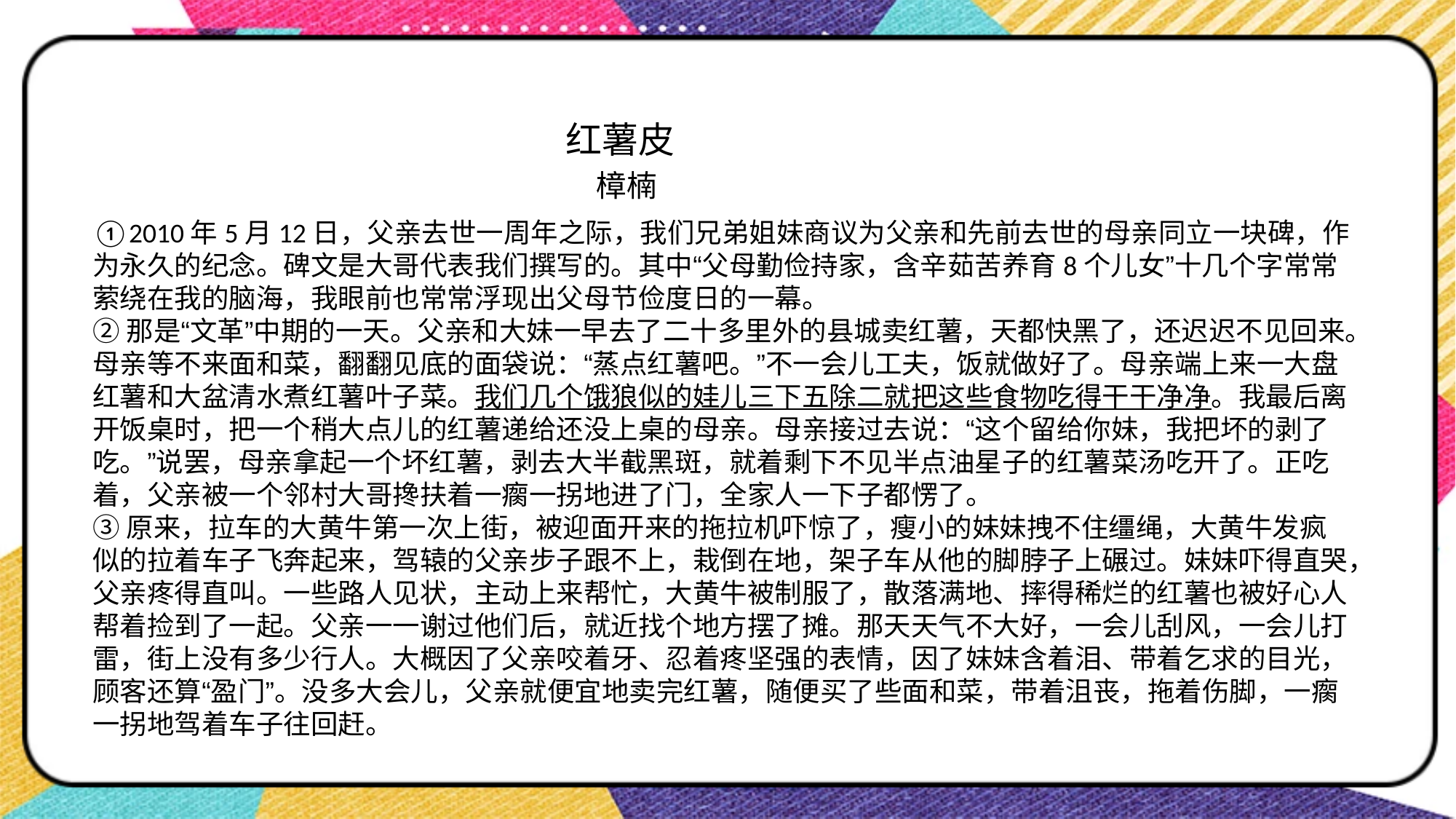

红薯皮
   樟楠
①2010年5月12日，父亲去世一周年之际，我们兄弟姐妹商议为父亲和先前去世的母亲同立一块碑，作为永久的纪念。碑文是大哥代表我们撰写的。其中“父母勤俭持家，含辛茹苦养育8个儿女”十几个字常常萦绕在我的脑海，我眼前也常常浮现出父母节俭度日的一幕。
②那是“文革”中期的一天。父亲和大妹一早去了二十多里外的县城卖红薯，天都快黑了，还迟迟不见回来。母亲等不来面和菜，翻翻见底的面袋说：“蒸点红薯吧。”不一会儿工夫，饭就做好了。母亲端上来一大盘红薯和大盆清水煮红薯叶子菜。我们几个饿狼似的娃儿三下五除二就把这些食物吃得干干净净。我最后离开饭桌时，把一个稍大点儿的红薯递给还没上桌的母亲。母亲接过去说：“这个留给你妹，我把坏的剥了吃。”说罢，母亲拿起一个坏红薯，剥去大半截黑斑，就着剩下不见半点油星子的红薯菜汤吃开了。正吃着，父亲被一个邻村大哥搀扶着一瘸一拐地进了门，全家人一下子都愣了。
③原来，拉车的大黄牛第一次上街，被迎面开来的拖拉机吓惊了，瘦小的妹妹拽不住缰绳，大黄牛发疯似的拉着车子飞奔起来，驾辕的父亲步子跟不上，栽倒在地，架子车从他的脚脖子上碾过。妹妹吓得直哭，父亲疼得直叫。一些路人见状，主动上来帮忙，大黄牛被制服了，散落满地、摔得稀烂的红薯也被好心人帮着捡到了一起。父亲一一谢过他们后，就近找个地方摆了摊。那天天气不大好，一会儿刮风，一会儿打雷，街上没有多少行人。大概因了父亲咬着牙、忍着疼坚强的表情，因了妹妹含着泪、带着乞求的目光，顾客还算“盈门”。没多大会儿，父亲就便宜地卖完红薯，随便买了些面和菜，带着沮丧，拖着伤脚，一瘸一拐地驾着车子往回赶。